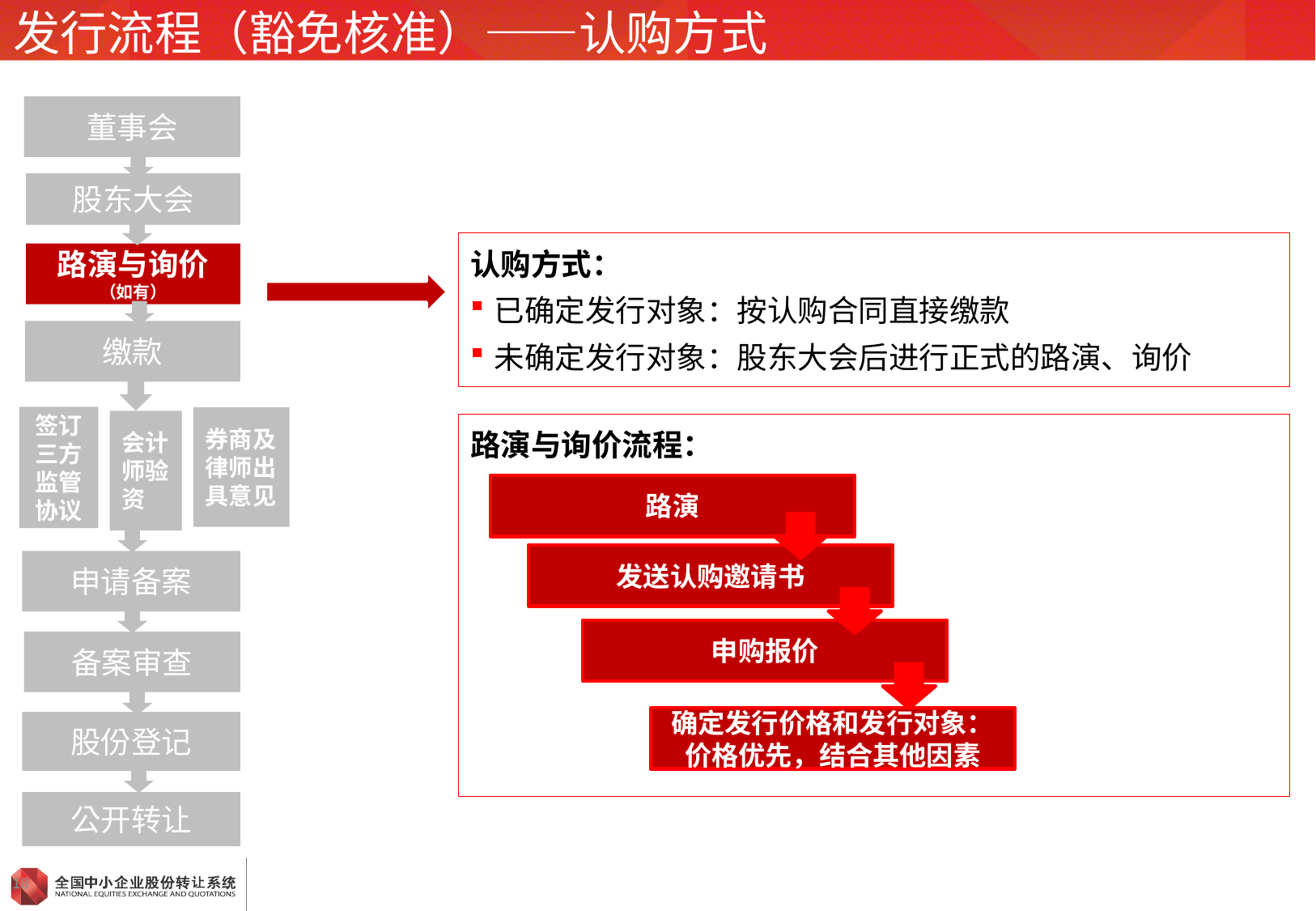

# 发行流程（豁免核准）——认购方式
董事会

股东大会

认购方式：
已确定发行对象：按认购合同直接缴款
未确定发行对象：股东大会后进行正式的路演、询价
路演与询价
（如有）

缴款

签订三方
监管协议
券商及律师出具意见
会计师验资
路演与询价流程：
路演

发送认购邀请书

申购报价

确定发行价格和发行对象：价格优先，结合其他因素

申请备案

备案审查

股份登记

公开转让
18